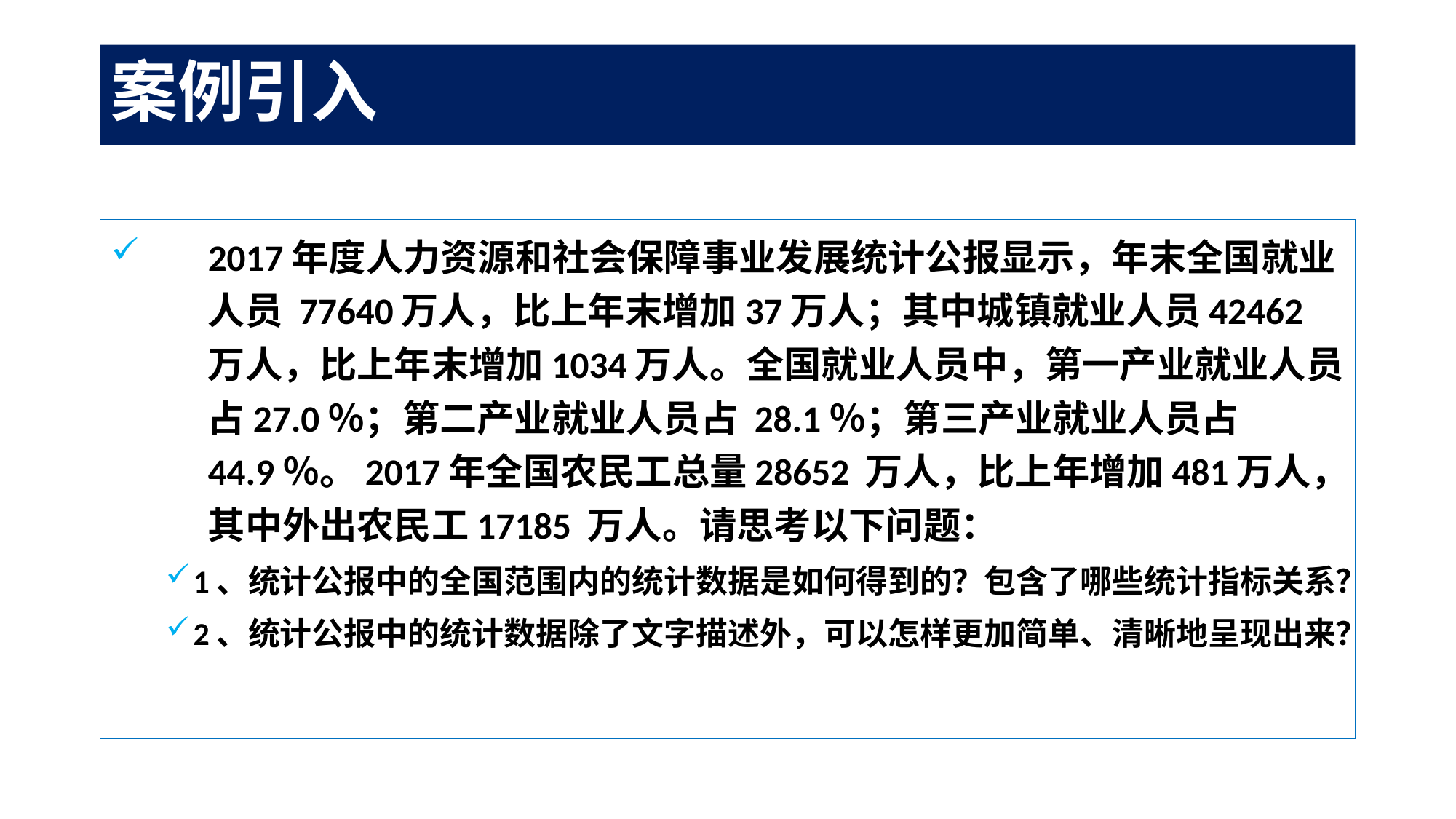

# 案例引入
2017年度人力资源和社会保障事业发展统计公报显示，年末全国就业人员 77640万人，比上年末增加37万人；其中城镇就业人员42462万人，比上年末增加1034万人。全国就业人员中，第一产业就业人员占27.0％；第二产业就业人员占 28.1％；第三产业就业人员占44.9％。2017年全国农民工总量28652 万人，比上年增加481万人，其中外出农民工17185 万人。请思考以下问题：
1、统计公报中的全国范围内的统计数据是如何得到的？包含了哪些统计指标关系？
2、统计公报中的统计数据除了文字描述外，可以怎样更加简单、清晰地呈现出来？